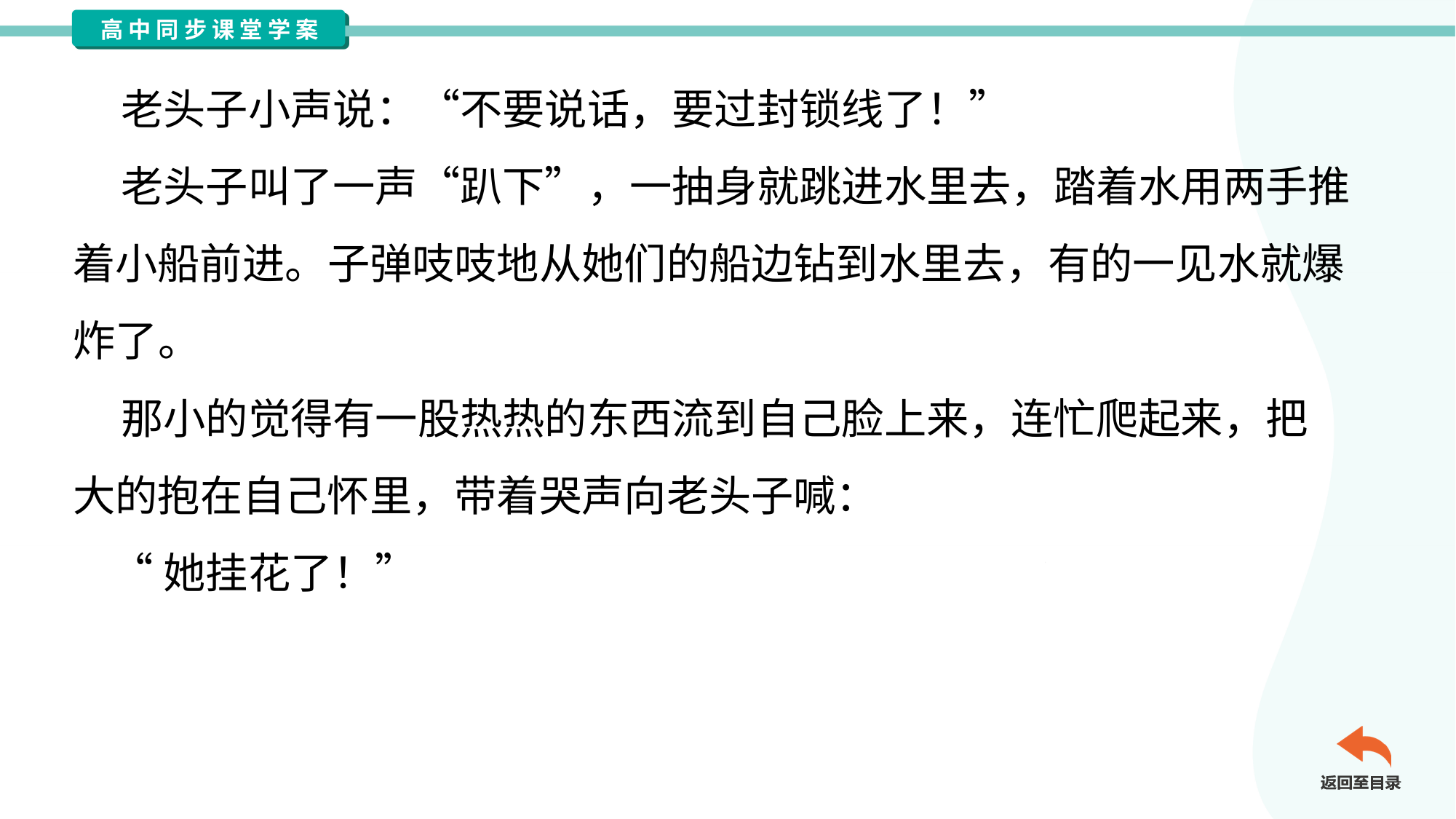

老头子小声说：“不要说话，要过封锁线了！”
    老头子叫了一声“趴下”，一抽身就跳进水里去，踏着水用两手推
着小船前进。子弹吱吱地从她们的船边钻到水里去，有的一见水就爆
炸了。
    那小的觉得有一股热热的东西流到自己脸上来，连忙爬起来，把
大的抱在自己怀里，带着哭声向老头子喊：
    “她挂花了！”